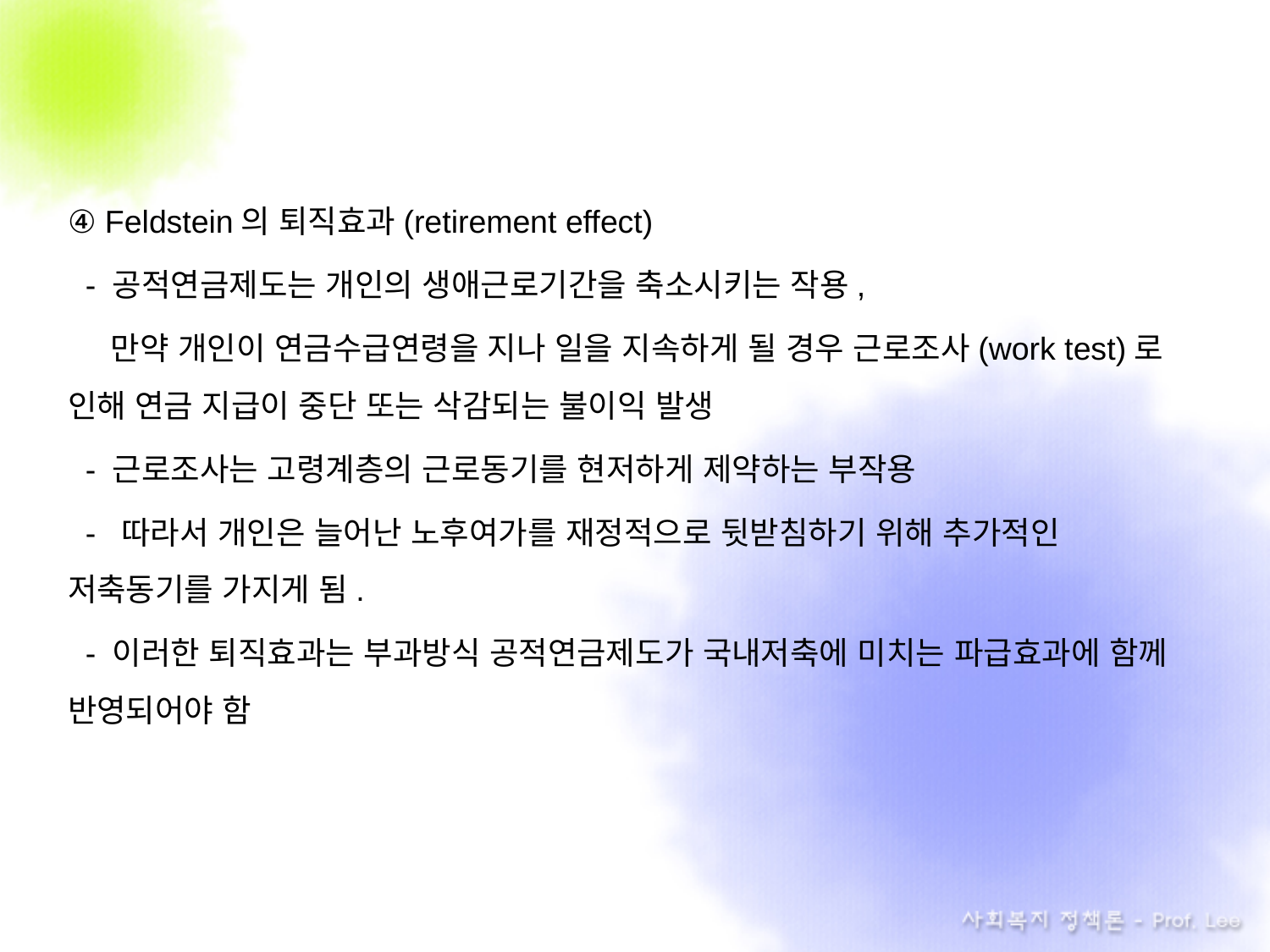

④ Feldstein의 퇴직효과(retirement effect)
  - 공적연금제도는 개인의 생애근로기간을 축소시키는 작용,
    만약 개인이 연금수급연령을 지나 일을 지속하게 될 경우 근로조사(work test)로 인해 연금 지급이 중단 또는 삭감되는 불이익 발생
  - 근로조사는 고령계층의 근로동기를 현저하게 제약하는 부작용
  -  따라서 개인은 늘어난 노후여가를 재정적으로 뒷받침하기 위해 추가적인 저축동기를 가지게 됨.
  - 이러한 퇴직효과는 부과방식 공적연금제도가 국내저축에 미치는 파급효과에 함께 반영되어야 함